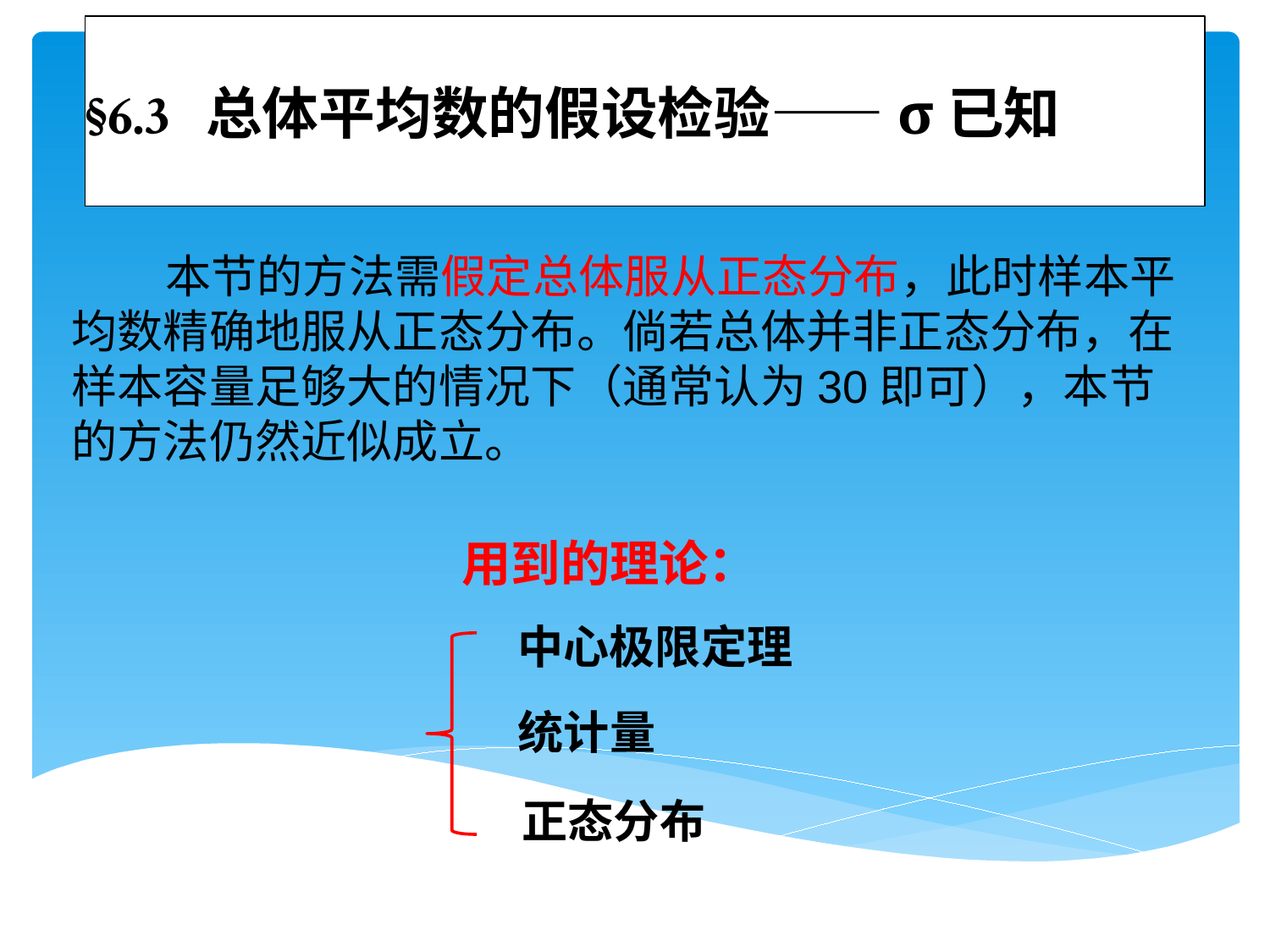

# §6.3  总体平均数的假设检验——σ已知
        本节的方法需假定总体服从正态分布，此时样本平均数精确地服从正态分布。倘若总体并非正态分布，在样本容量足够大的情况下（通常认为30即可），本节的方法仍然近似成立。
用到的理论：
中心极限定理

统计量
正态分布